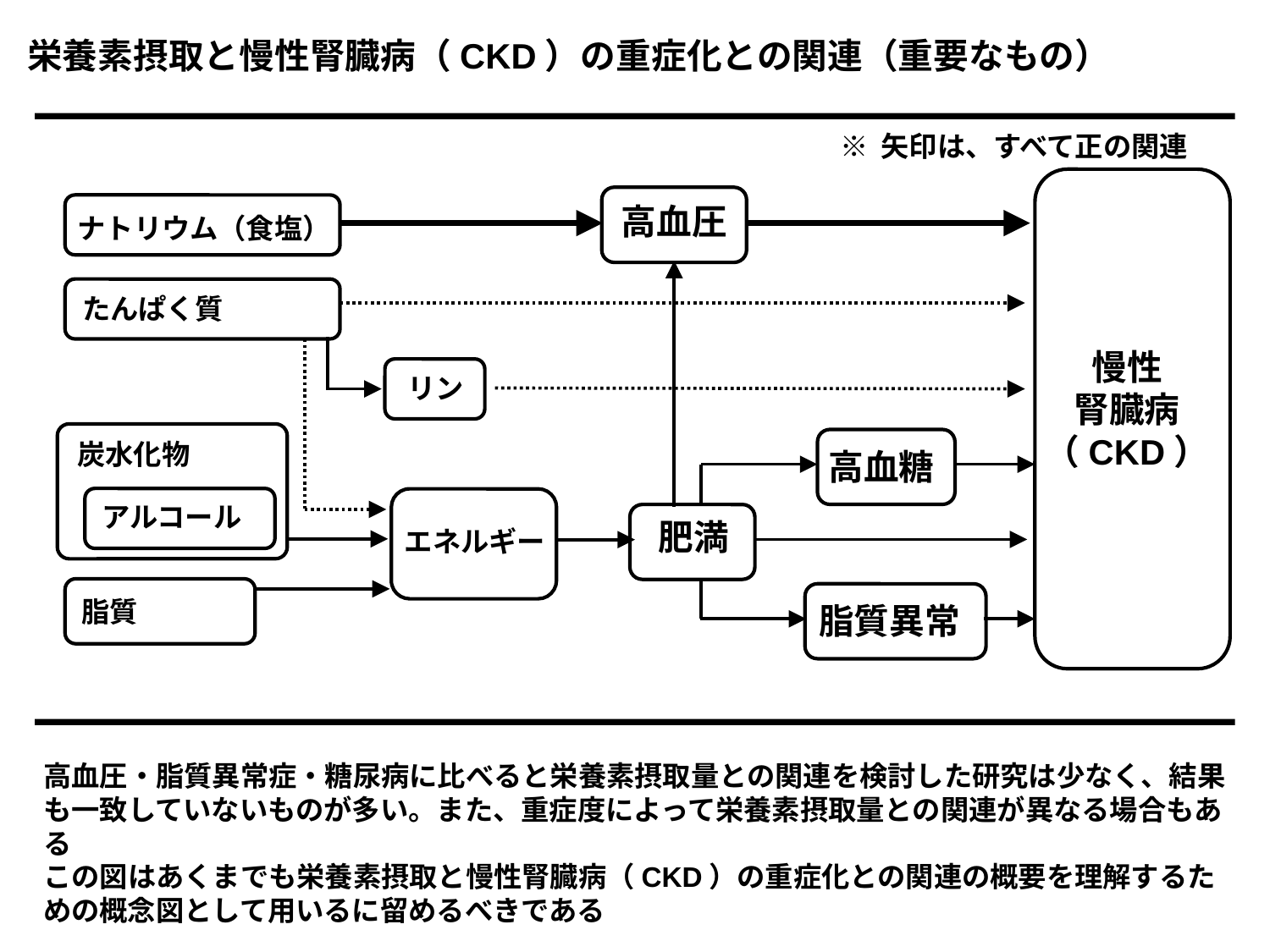

栄養素摂取と慢性腎臓病（CKD）の重症化との関連（重要なもの）

※ 矢印は、すべて正の関連

高血圧

ナトリウム（食塩）

たんぱく質
慢性
腎臓病
（CKD）

リン

炭水化物
高血糖

アルコール

肥満
エネルギー

脂質
脂質異常

高血圧・脂質異常症・糖尿病に比べると栄養素摂取量との関連を検討した研究は少なく、結果も一致していないものが多い。また、重症度によって栄養素摂取量との関連が異なる場合もある
この図はあくまでも栄養素摂取と慢性腎臓病（CKD）の重症化との関連の概要を理解するための概念図として用いるに留めるべきである